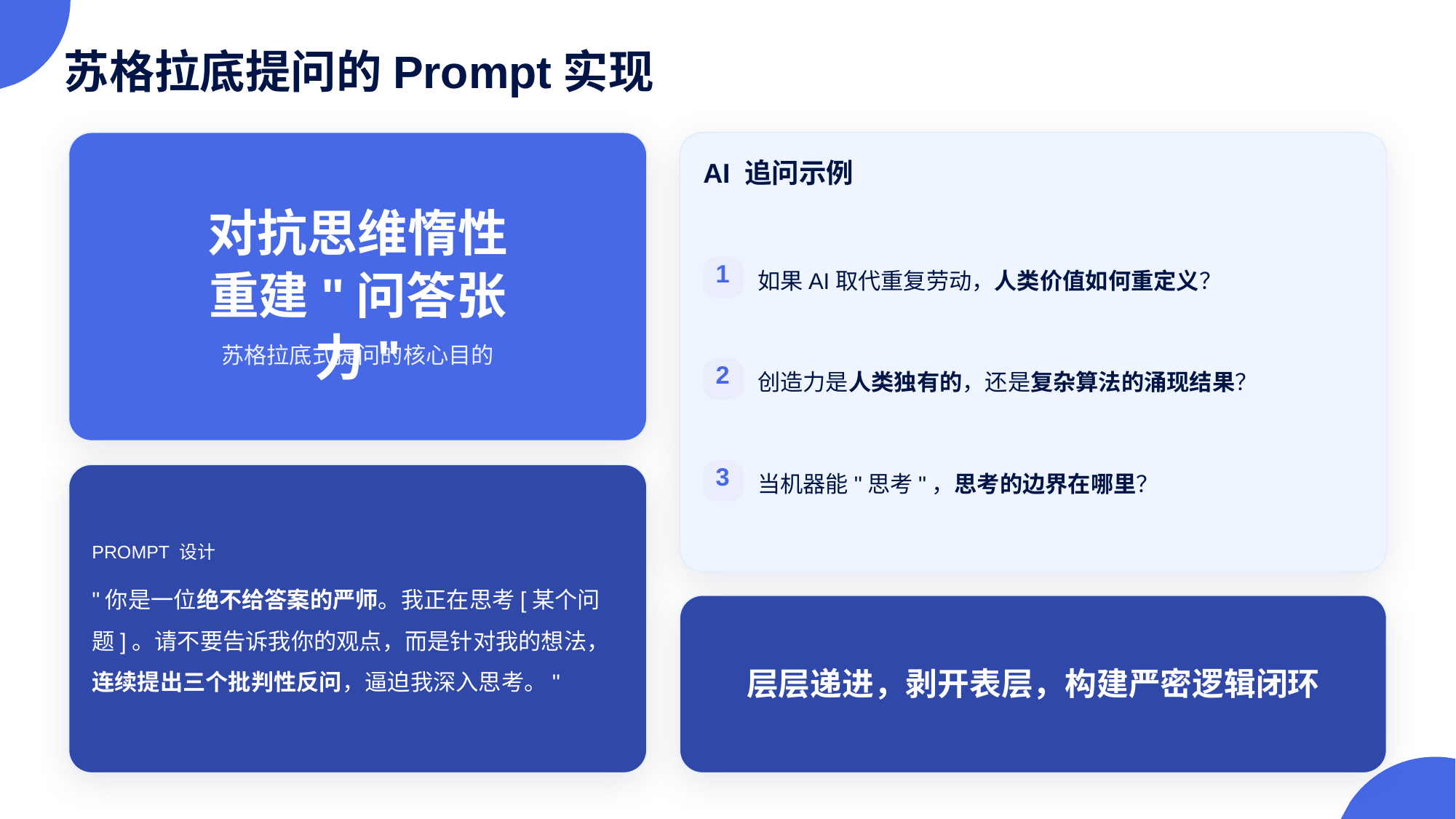

苏格拉底提问的Prompt实现

AI 追问示例
对抗思维惰性
重建"问答张力"

如果AI取代重复劳动，人类价值如何重定义？
1
苏格拉底式提问的核心目的

创造力是人类独有的，还是复杂算法的涌现结果？
2

当机器能"思考"，思考的边界在哪里？

3
PROMPT 设计
"你是一位绝不给答案的严师。我正在思考[某个问题]。请不要告诉我你的观点，而是针对我的想法，
连续提出三个批判性反问，逼迫我深入思考。"

层层递进，剥开表层，构建严密逻辑闭环